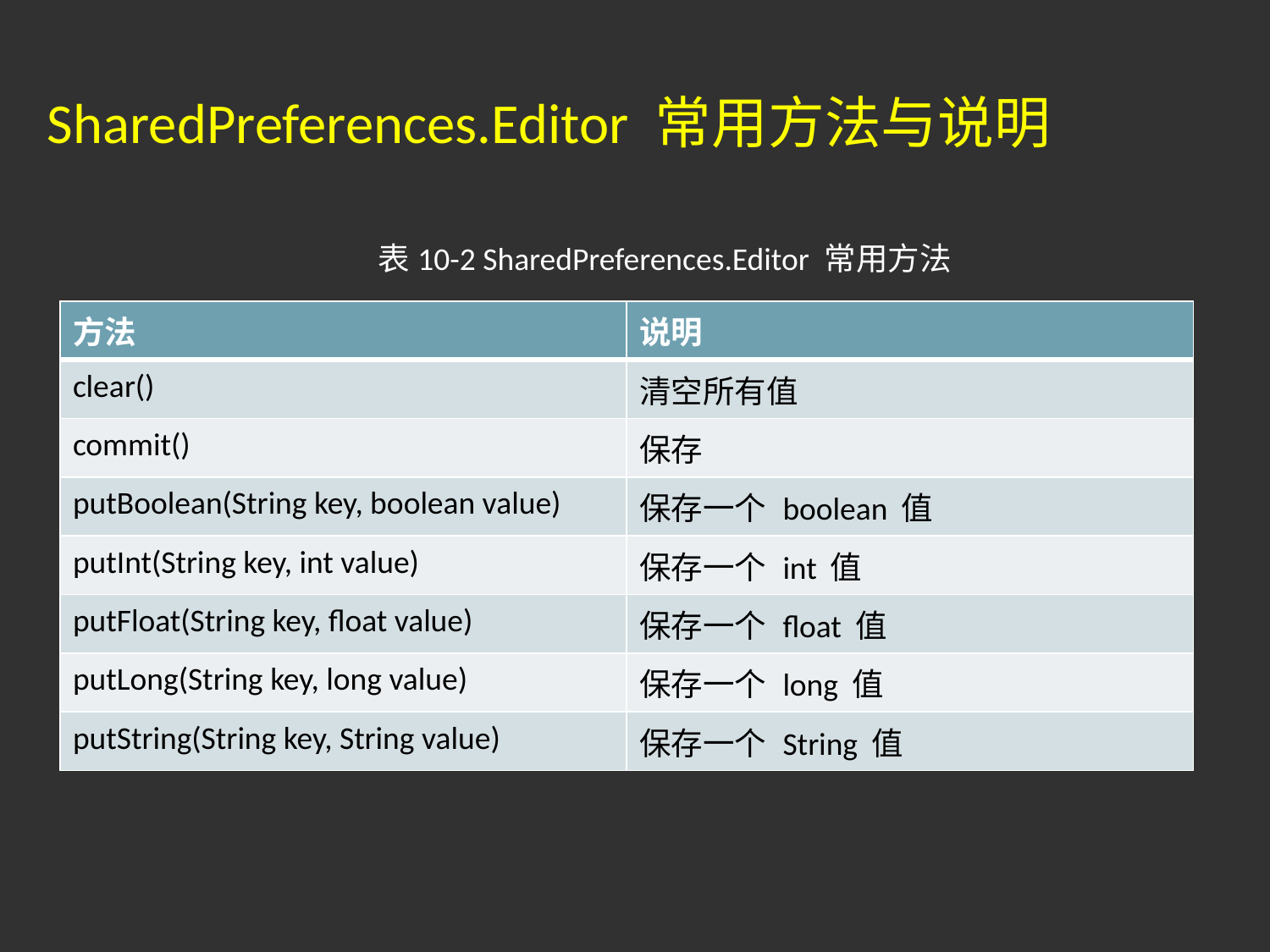

# SharedPreferences.Editor 常用方法与说明
表10-2 SharedPreferences.Editor 常用方法
| 方法 | 说明 |
| --- | --- |
| clear() | 清空所有值 |
| commit() | 保存 |
| putBoolean(String key, boolean value) | 保存一个 boolean 值 |
| putInt(String key, int value) | 保存一个 int 值 |
| putFloat(String key, float value) | 保存一个 float 值 |
| putLong(String key, long value) | 保存一个 long 值 |
| putString(String key, String value) | 保存一个 String 值 |